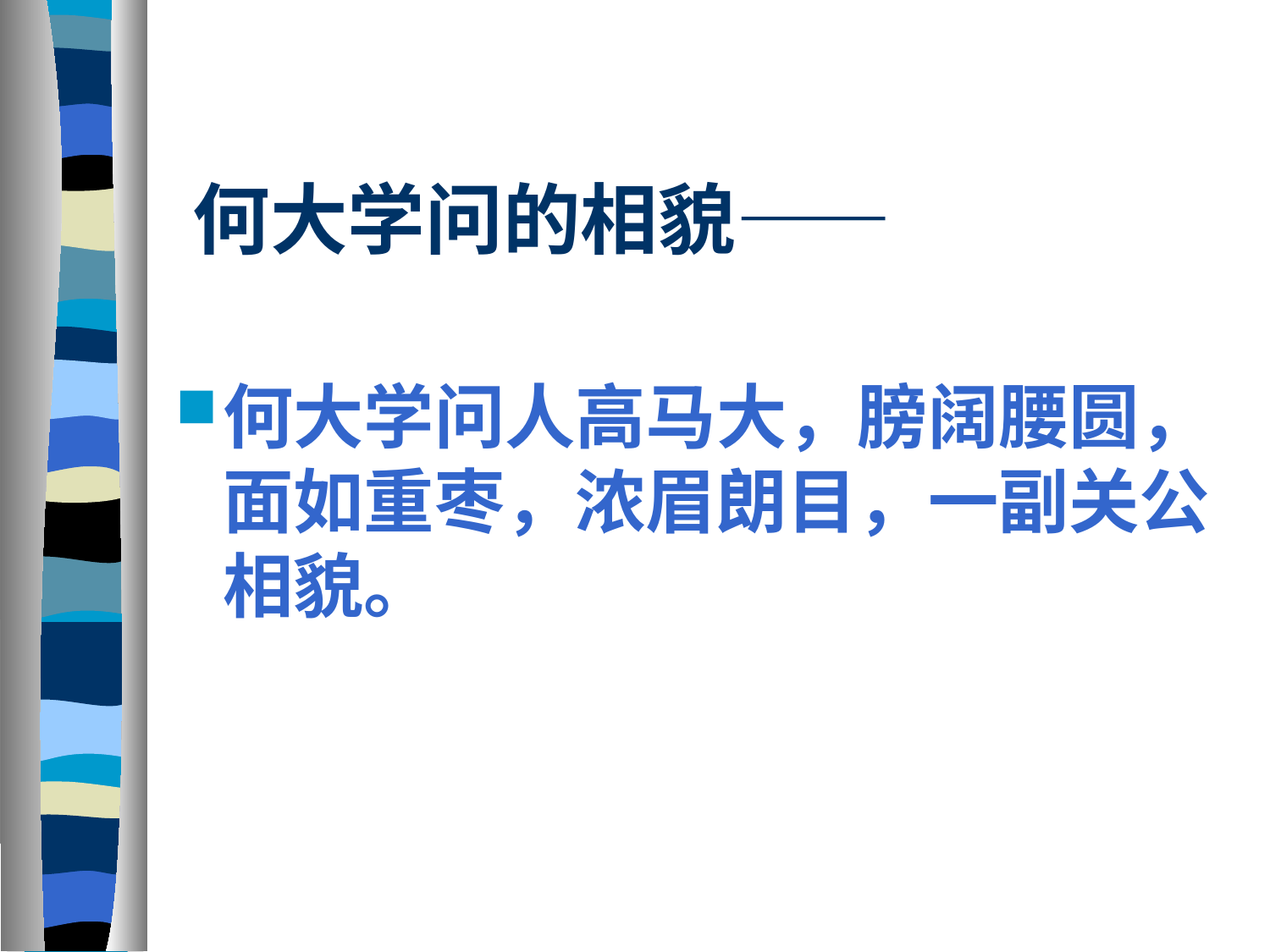

# 何大学问的相貌——
何大学问人高马大，膀阔腰圆，面如重枣，浓眉朗目，一副关公相貌。